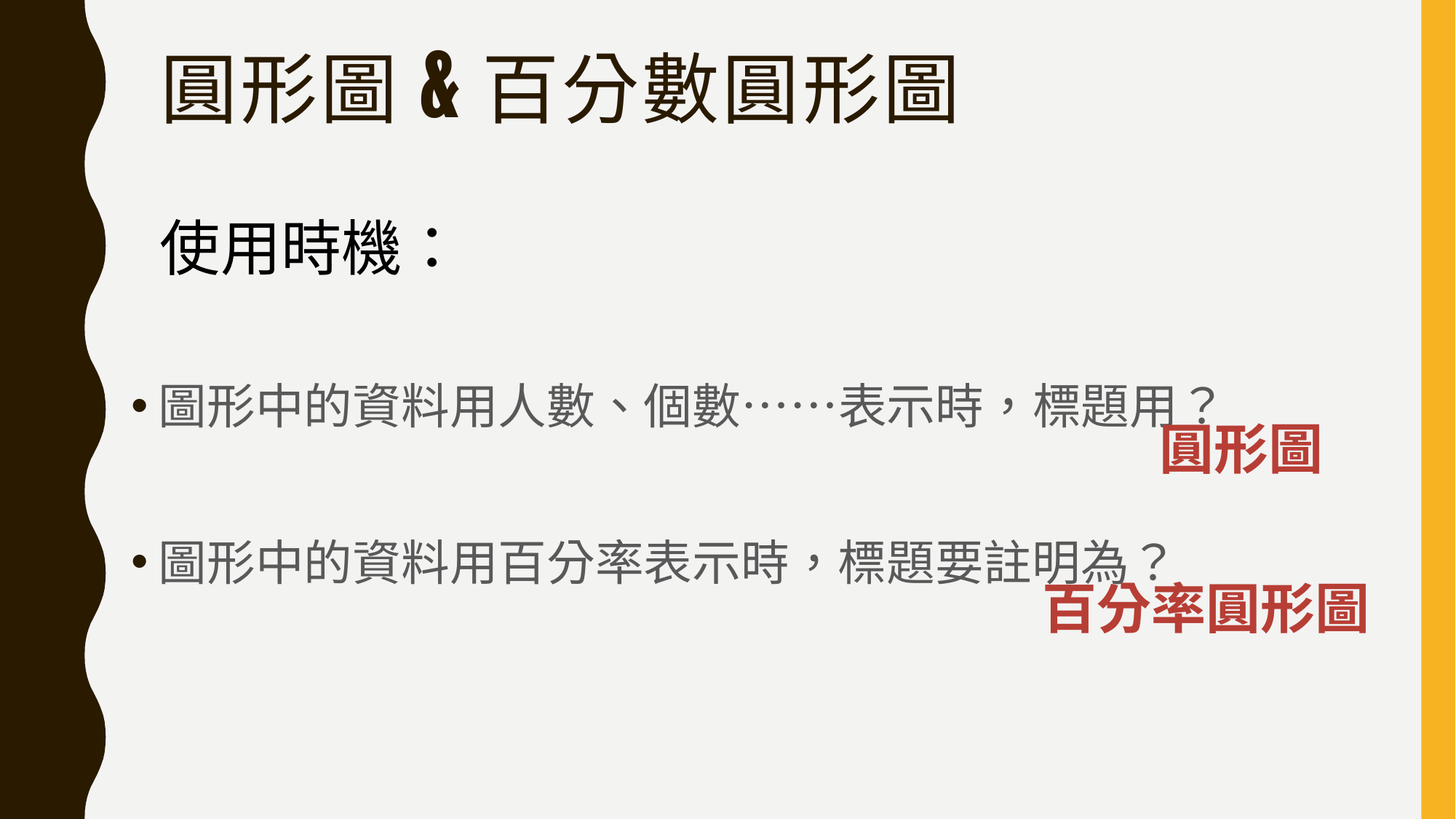

# 圓形圖&百分數圓形圖
使用時機：
圖形中的資料用人數、個數……表示時，標題用？
圖形中的資料用百分率表示時，標題要註明為？
圓形圖
百分率圓形圖